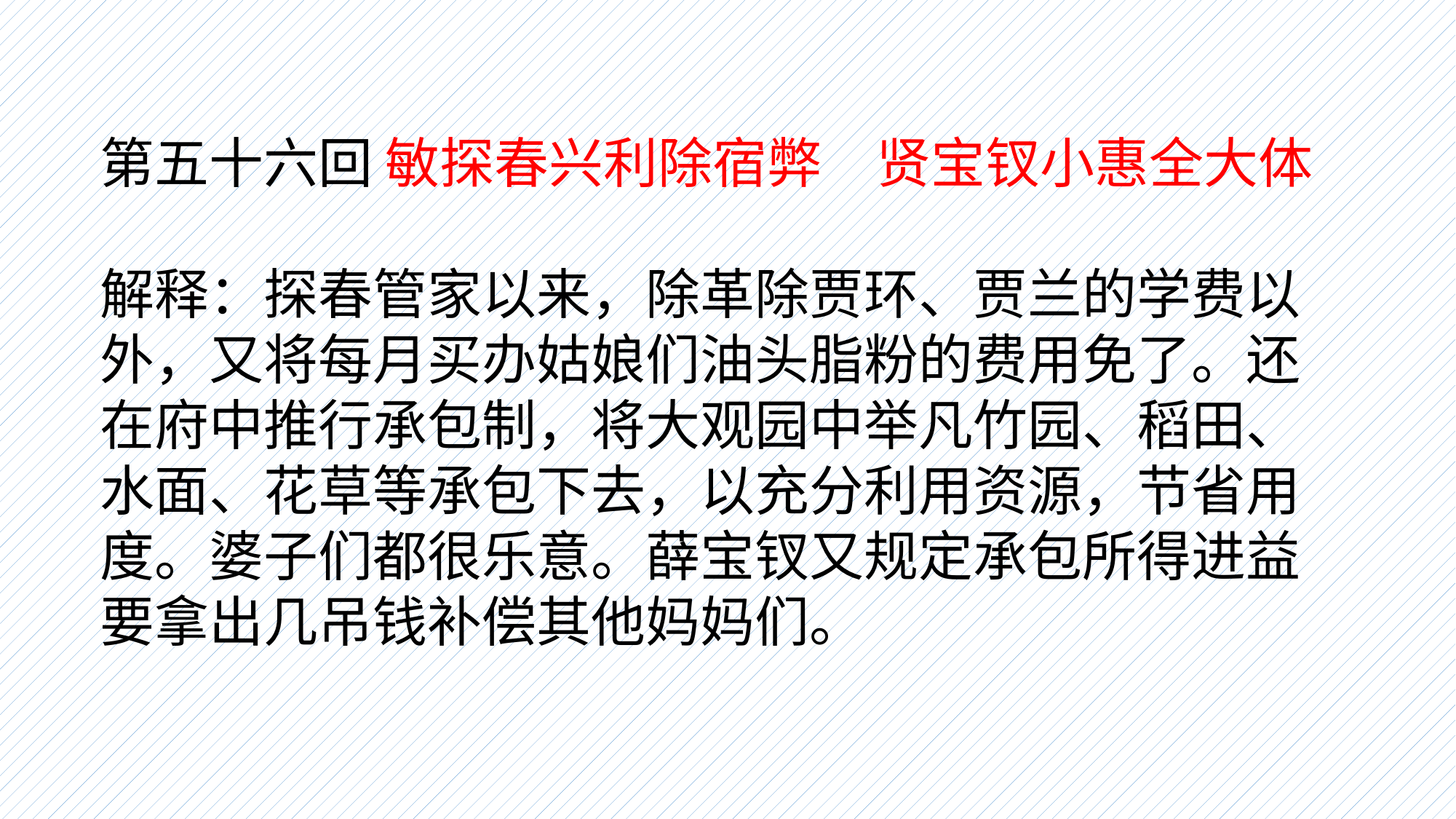

第五十六回 敏探春兴利除宿弊　贤宝钗小惠全大体

解释：探春管家以来，除革除贾环、贾兰的学费以外，又将每月买办姑娘们油头脂粉的费用免了。还在府中推行承包制，将大观园中举凡竹园、稻田、水面、花草等承包下去，以充分利用资源，节省用度。婆子们都很乐意。薛宝钗又规定承包所得进益要拿出几吊钱补偿其他妈妈们。